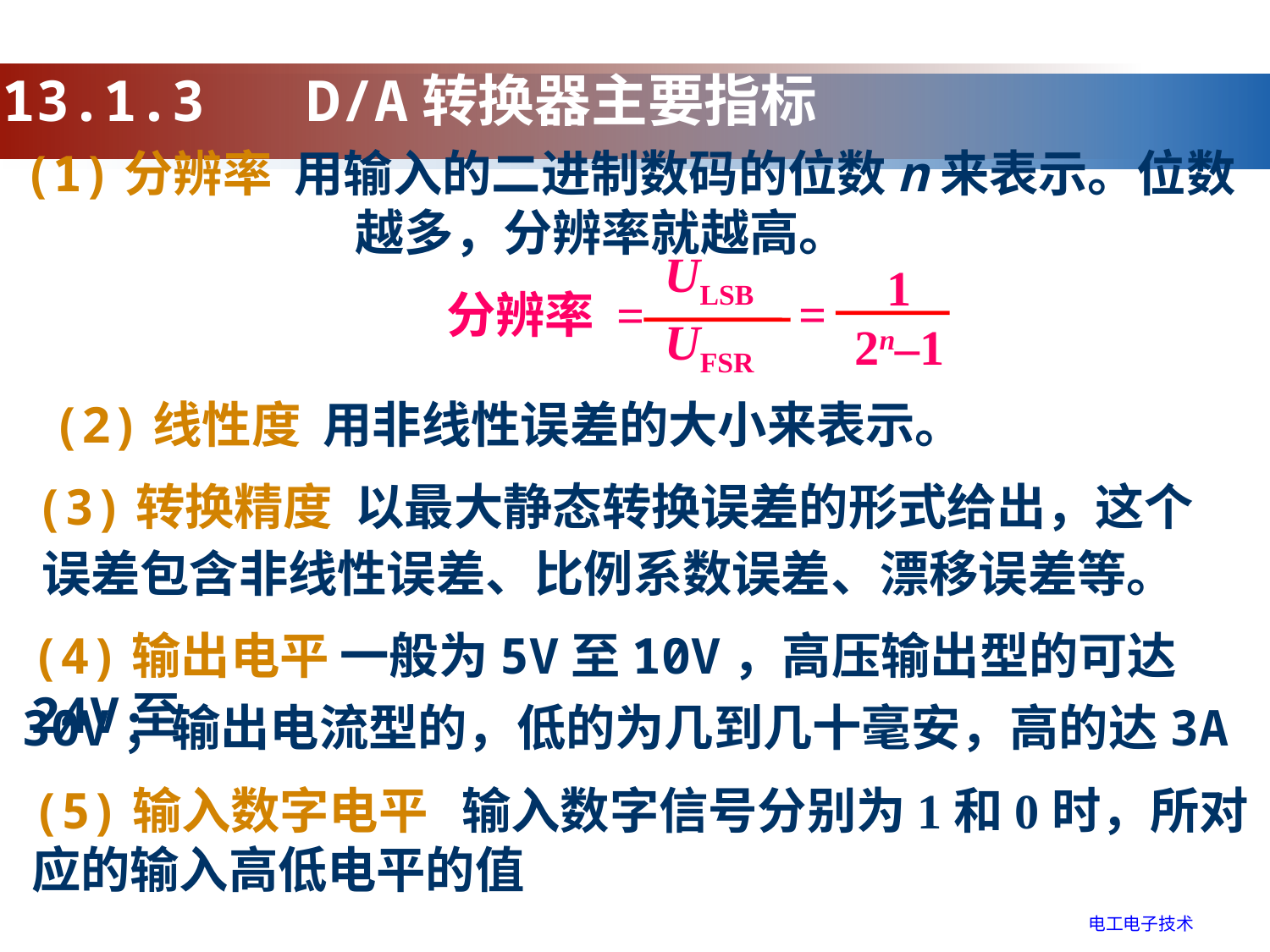

13.1.3   D/A转换器主要指标
(1)分辨率  用输入的二进制数码的位数n来表示。位数
       越多，分辨率就越高。
ULSB
UFSR
1
2n–1
=
分辨率 =

(2)线性度  用非线性误差的大小来表示。
(3)转换精度  以最大静态转换误差的形式给出，这个
误差包含非线性误差、比例系数误差、漂移误差等。
(4)输出电平 一般为5V至10V，高压输出型的可达24V至
30V；输出电流型的，低的为几到几十毫安，高的达3A
(5)输入数字电平   输入数字信号分别为1和0时，所对应的输入高低电平的值
电工电子技术